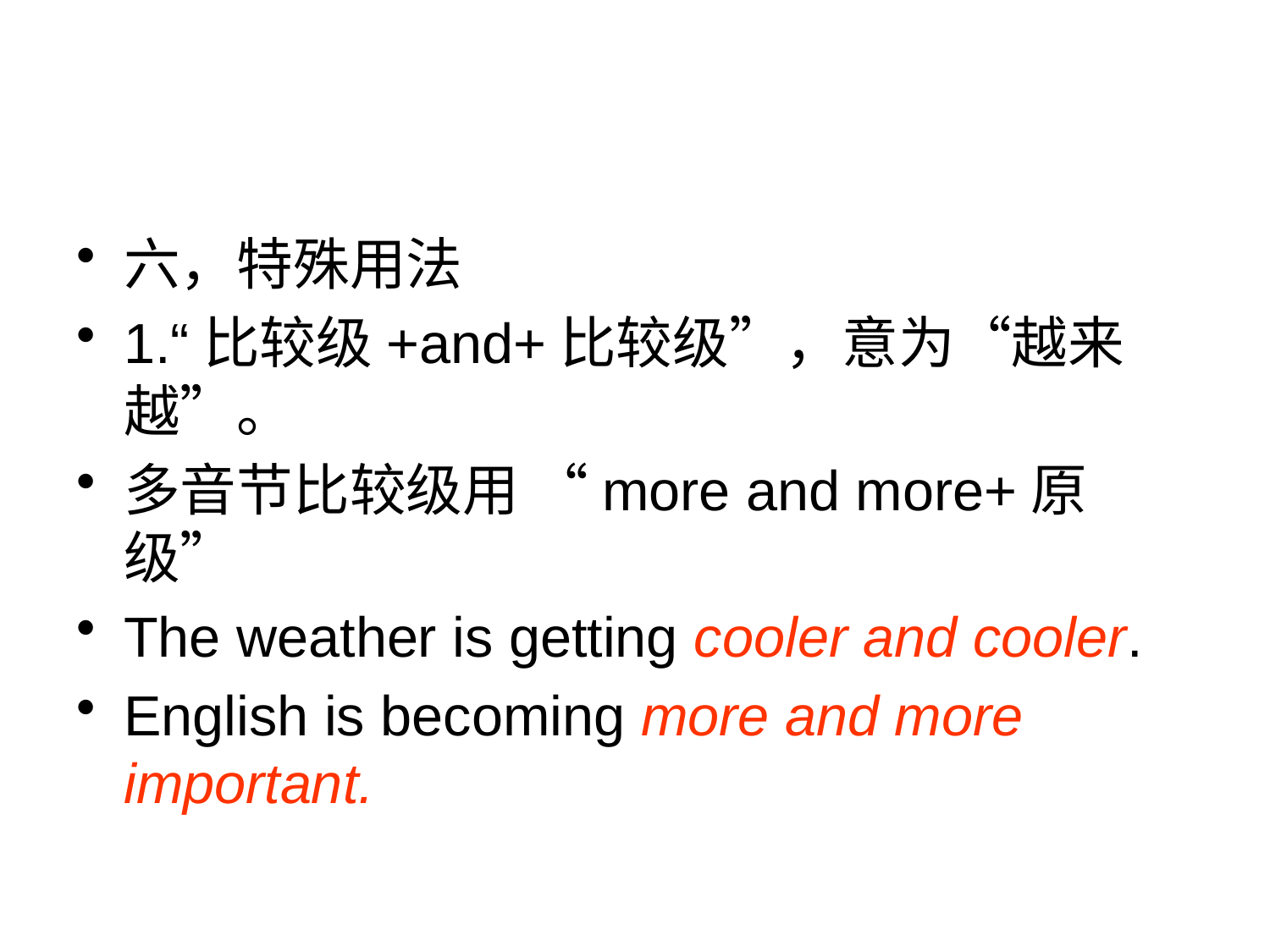

#
六，特殊用法
1.“比较级+and+比较级”，意为“越来越”。
多音节比较级用 “more and more+原级”
The weather is getting cooler and cooler.
English is becoming more and more important.